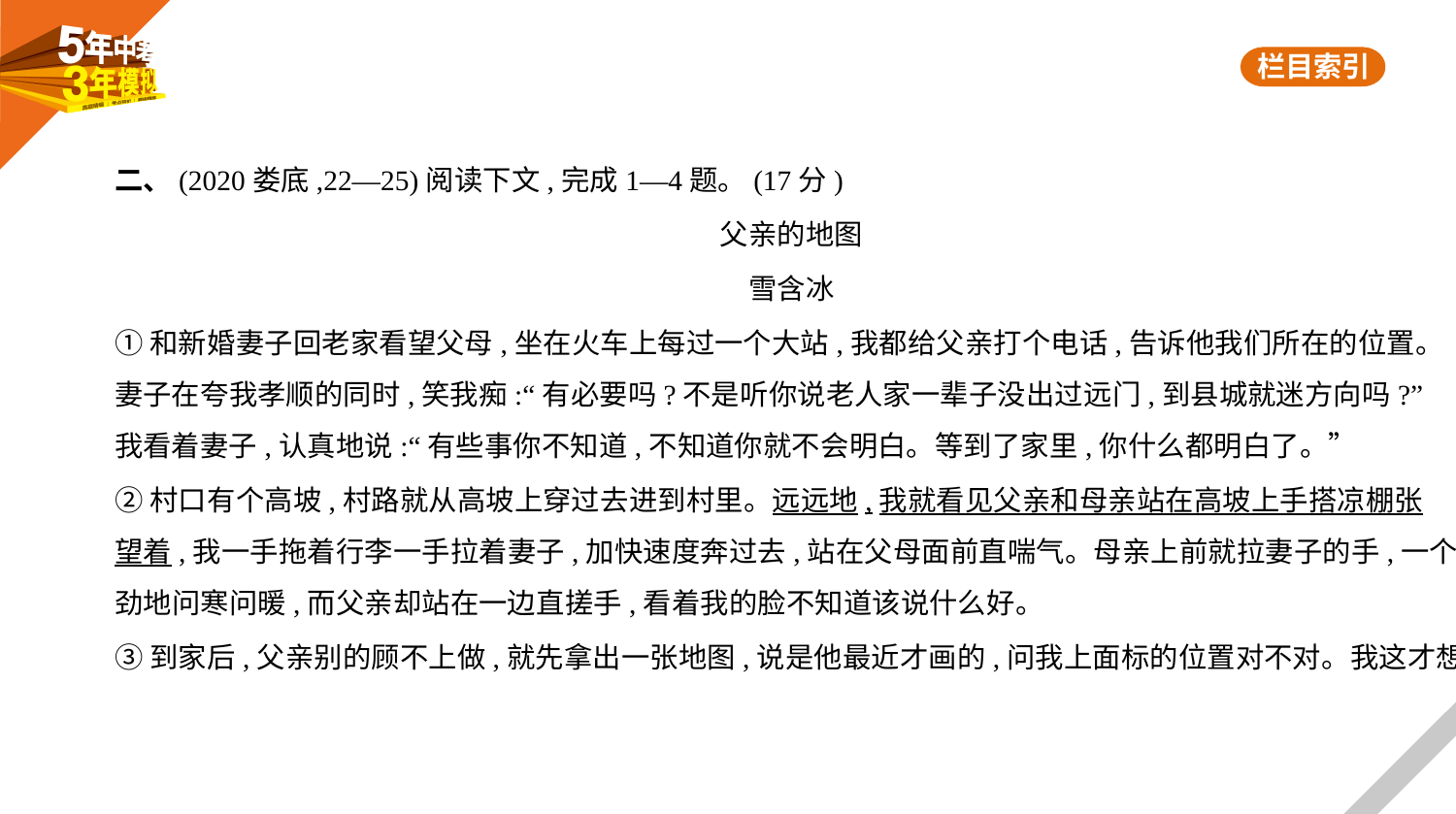

二、(2020娄底,22—25)阅读下文,完成1—4题。(17分)
父亲的地图
雪含冰
①和新婚妻子回老家看望父母,坐在火车上每过一个大站,我都给父亲打个电话,告诉他我们所在的位置。
妻子在夸我孝顺的同时,笑我痴:“有必要吗?不是听你说老人家一辈子没出过远门,到县城就迷方向吗?”
我看着妻子,认真地说:“有些事你不知道,不知道你就不会明白。等到了家里,你什么都明白了。”
②村口有个高坡,村路就从高坡上穿过去进到村里。远远地,我就看见父亲和母亲站在高坡上手搭凉棚张
望着,我一手拖着行李一手拉着妻子,加快速度奔过去,站在父母面前直喘气。母亲上前就拉妻子的手,一个
劲地问寒问暖,而父亲却站在一边直搓手,看着我的脸不知道该说什么好。
③到家后,父亲别的顾不上做,就先拿出一张地图,说是他最近才画的,问我上面标的位置对不对。我这才想